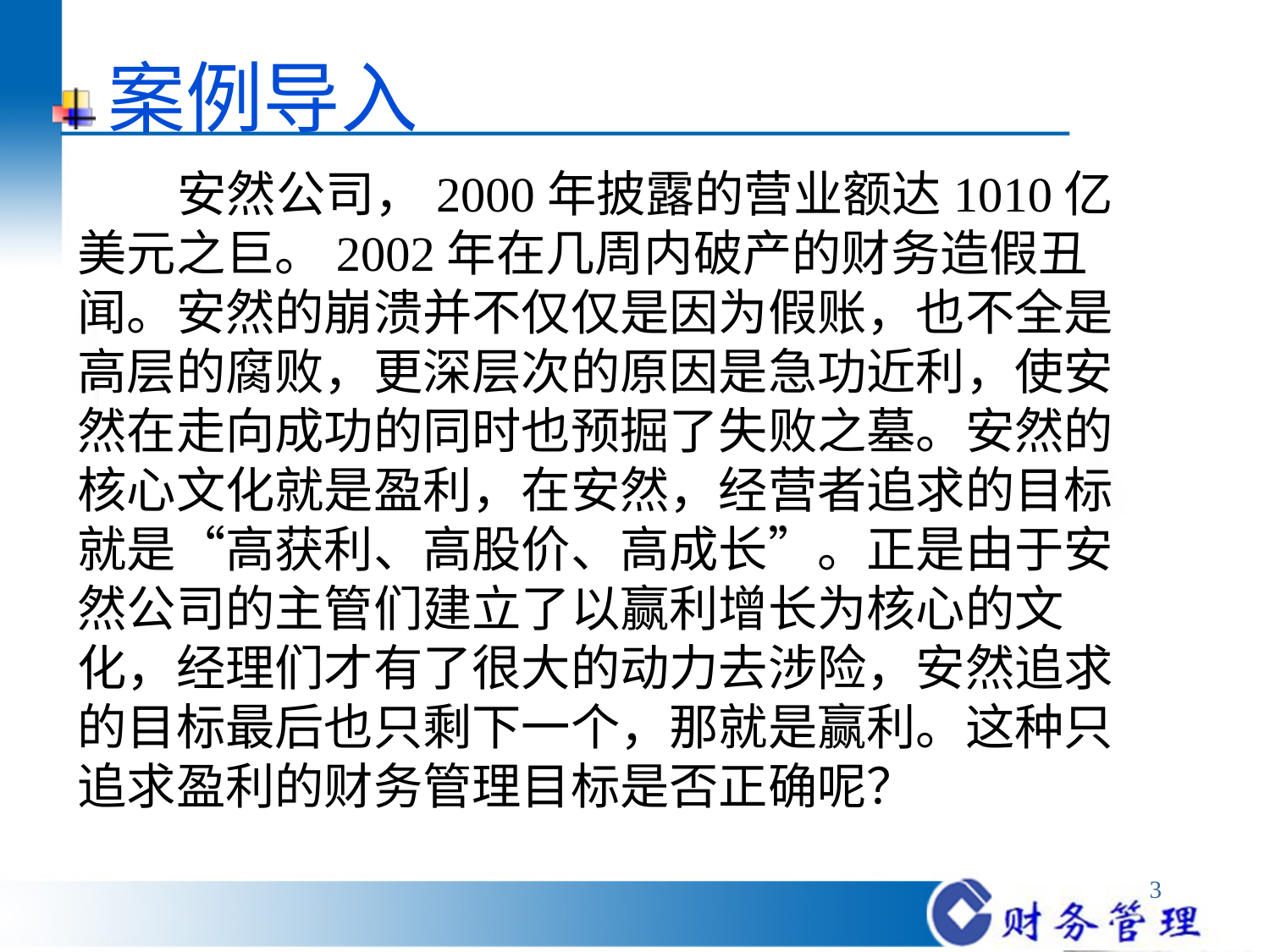

# 案例导入
        安然公司，2000年披露的营业额达1010亿美元之巨。2002年在几周内破产的财务造假丑闻。安然的崩溃并不仅仅是因为假账，也不全是高层的腐败，更深层次的原因是急功近利，使安然在走向成功的同时也预掘了失败之墓。安然的核心文化就是盈利，在安然，经营者追求的目标就是“高获利、高股价、高成长”。正是由于安然公司的主管们建立了以赢利增长为核心的文化，经理们才有了很大的动力去涉险，安然追求的目标最后也只剩下一个，那就是赢利。这种只追求盈利的财务管理目标是否正确呢？
3